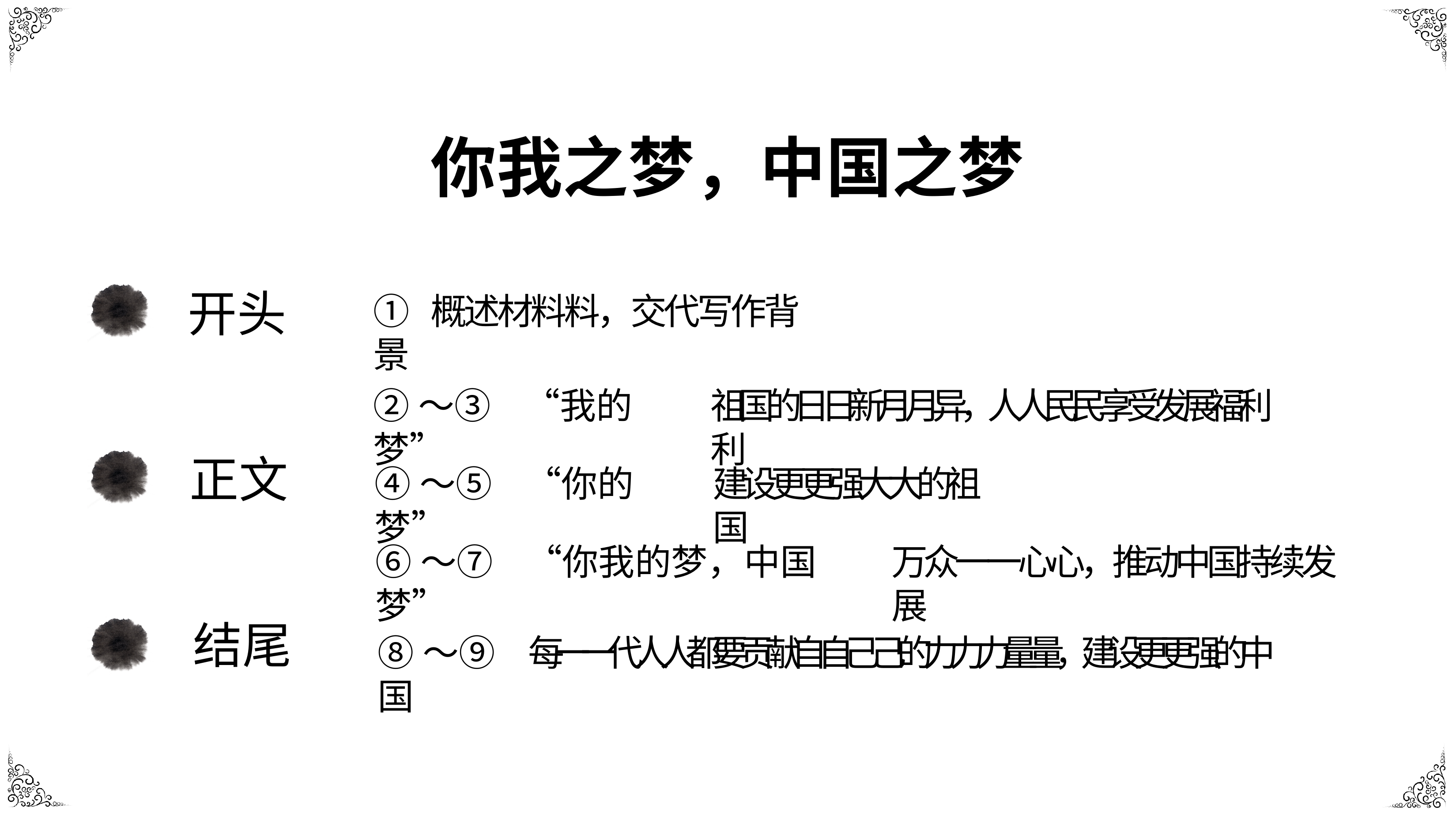

# 你我之梦，中国之梦

①	概述材料料，交代写作背景
开头
②～③	“我的梦”
祖国的⽇日新⽉月异，⼈人⺠民享受发展福利利

正文
④～⑤	“你的梦”
建设更更强⼤大的祖国
⑥～⑦	“你我的梦，中国梦”
万众⼀一⼼心，推动中国持续发展

结尾
⑧～⑨	每⼀一代⼈人都要贡献⾃自⼰己的⼒力力量量，建设更更强的中国